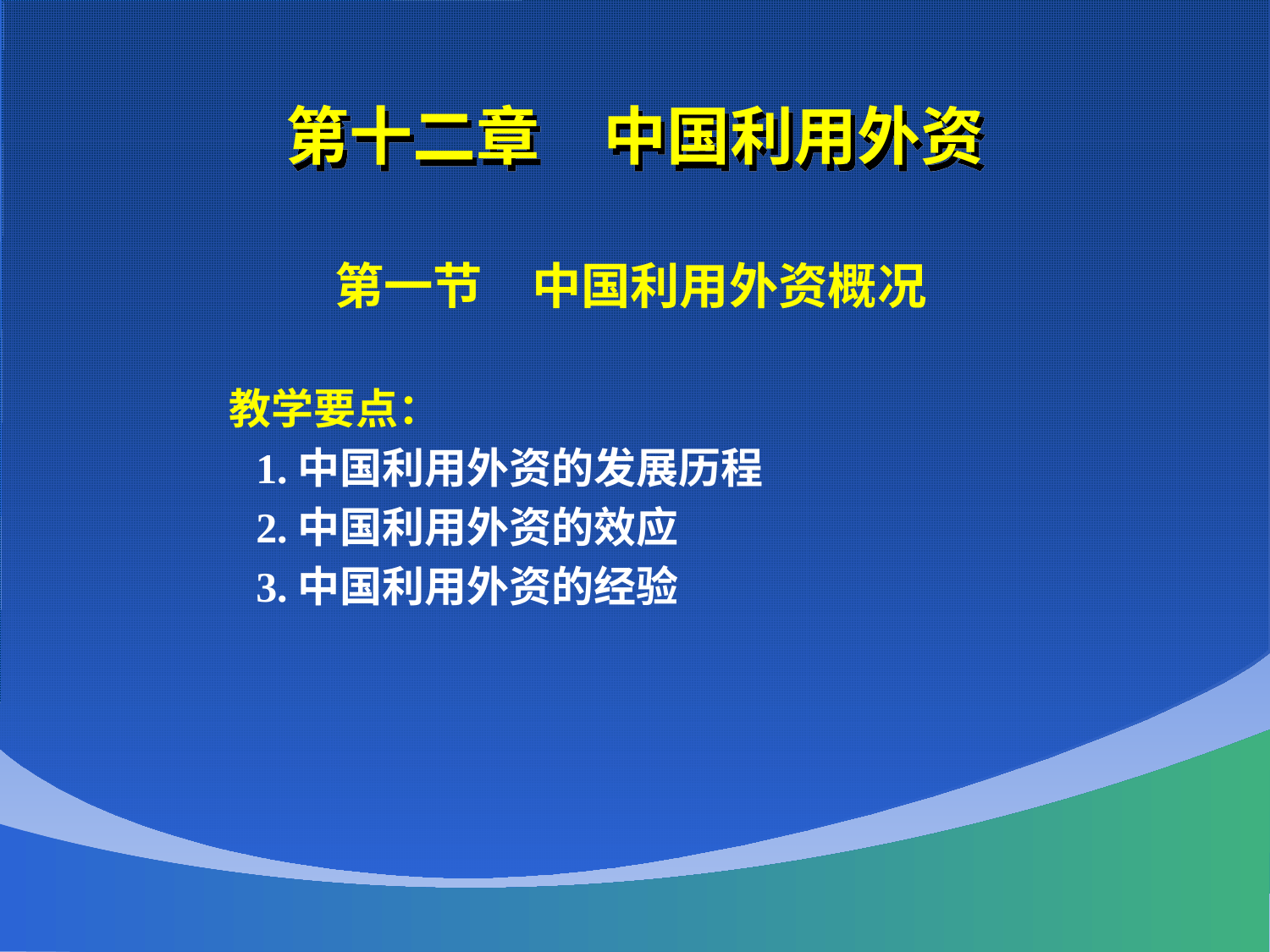

# 第十二章　中国利用外资

                      第一节　中国利用外资概况

               教学要点：
                 1.中国利用外资的发展历程
                 2.中国利用外资的效应
                 3.中国利用外资的经验